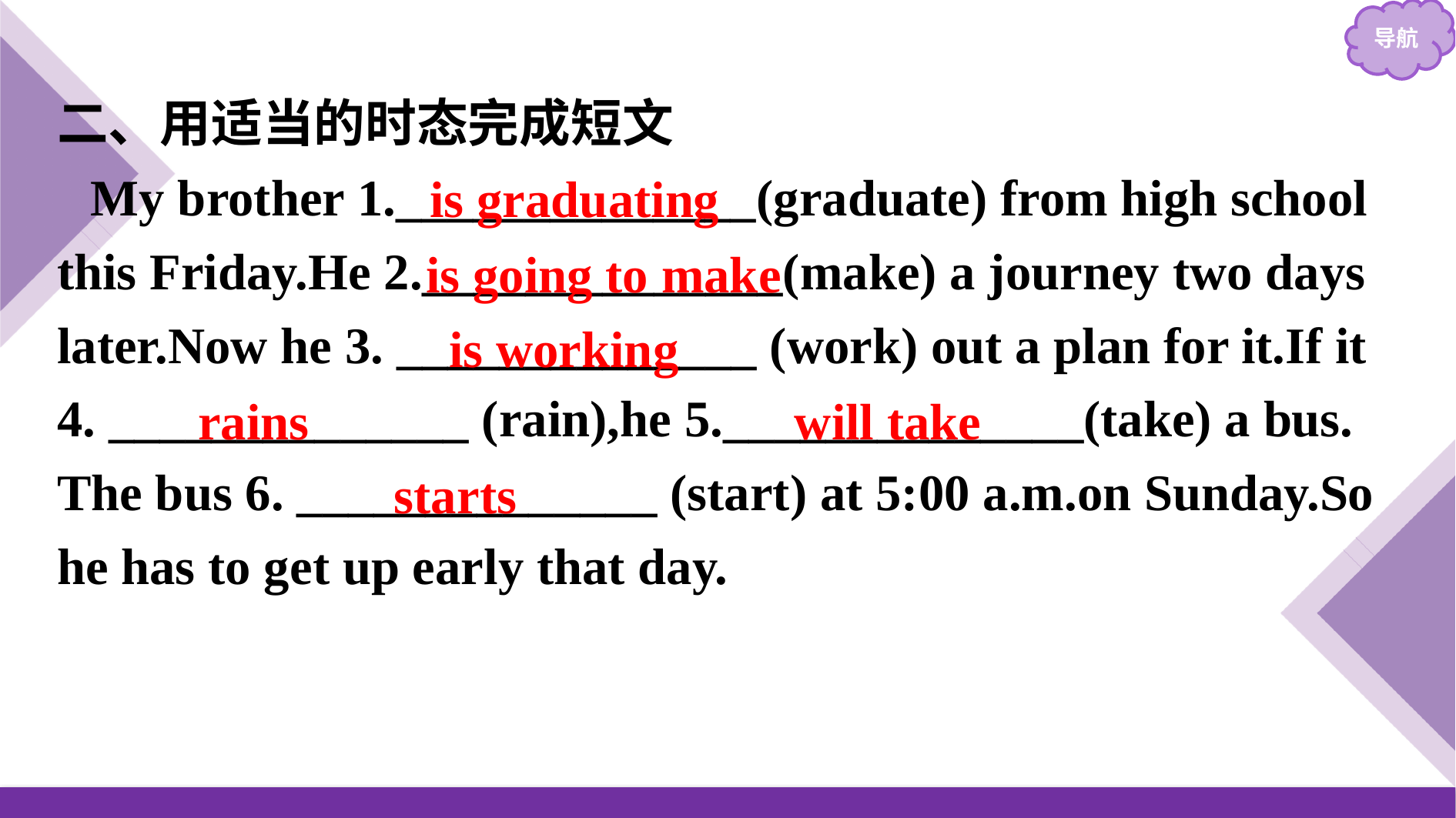

二、用适当的时态完成短文
My brother 1.______________(graduate) from high school this Friday.He 2.______________(make) a journey two days later.Now he 3. ______________ (work) out a plan for it.If it 4. ______________ (rain),he 5.______________(take) a bus. The bus 6. ______________ (start) at 5:00 a.m.on Sunday.So he has to get up early that day.
is graduating
is going to make
is working
rains
will take
starts